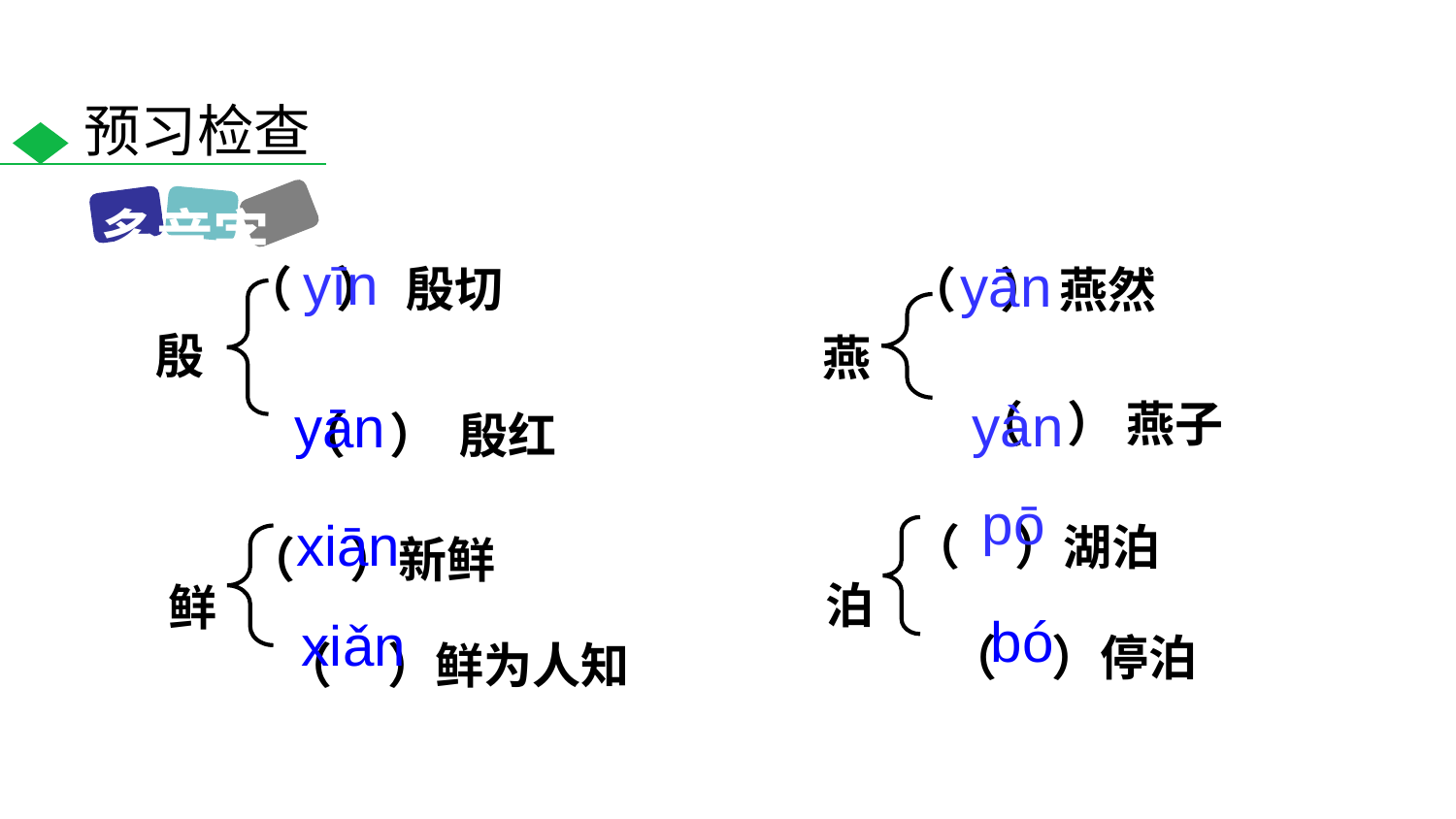

预习检查

多音字

yīn
yān
（    ）  殷切
（    ） 燕然

殷
燕
yàn
yān
（    ） 燕子
（    ）  殷红
（     ）湖泊
pō
（     ）新鲜
xiān

泊
鲜
（     ）停泊
（     ）鲜为人知
bó
xiǎn